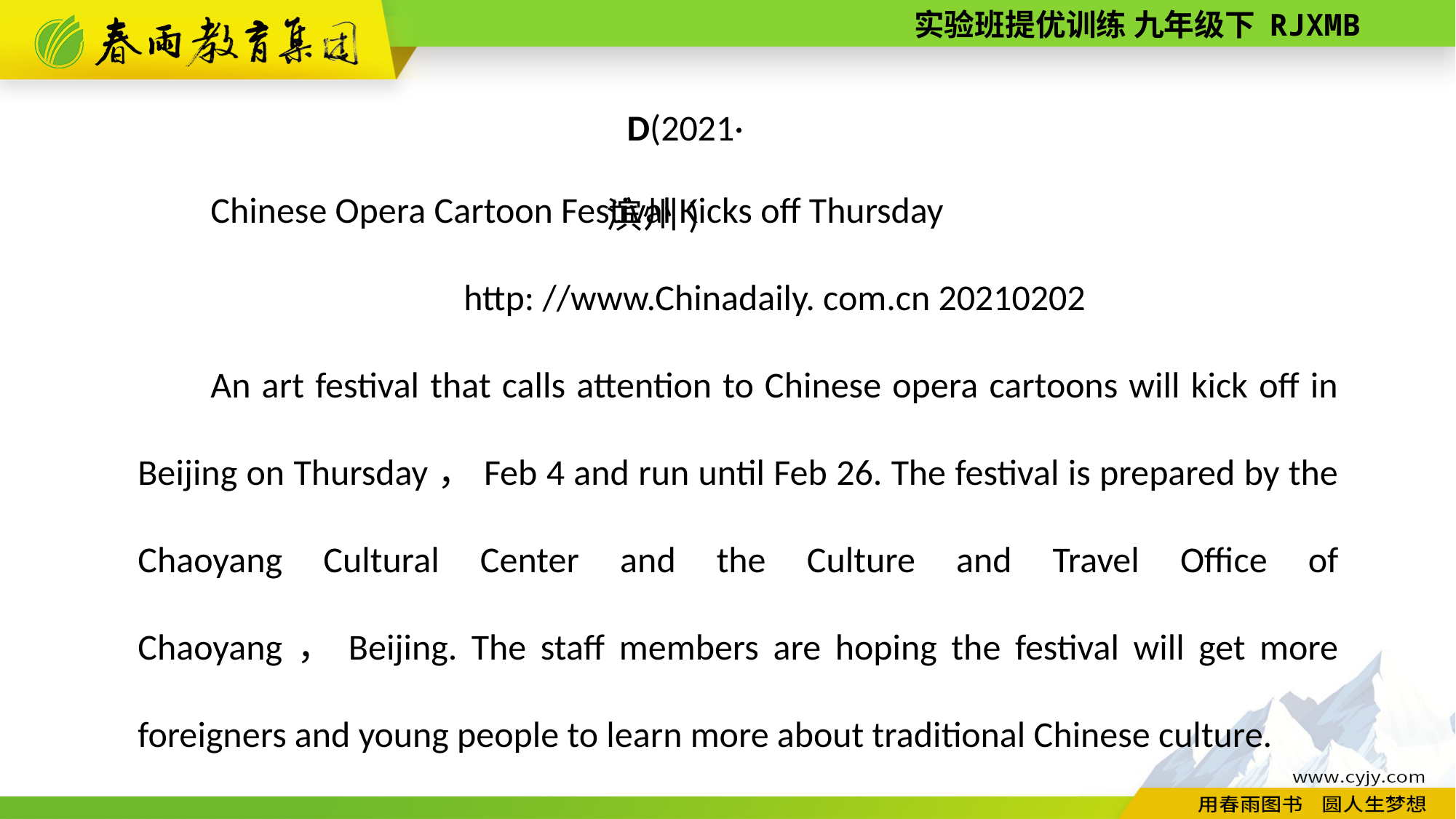

D(2021·滨州)
Chinese Opera Cartoon Festival Kicks off Thursday
http: //www.Chinadaily. com.cn 2021­02­02
An art festival that calls attention to Chinese opera cartoons will kick off in Beijing on Thursday，Feb 4 and run until Feb 26. The festival is prepared by the Chaoyang Cultural Center and the Culture and Travel Office of Chaoyang，Beijing. The staff members are hoping the festival will get more foreigners and young people to learn more about traditional Chinese culture.